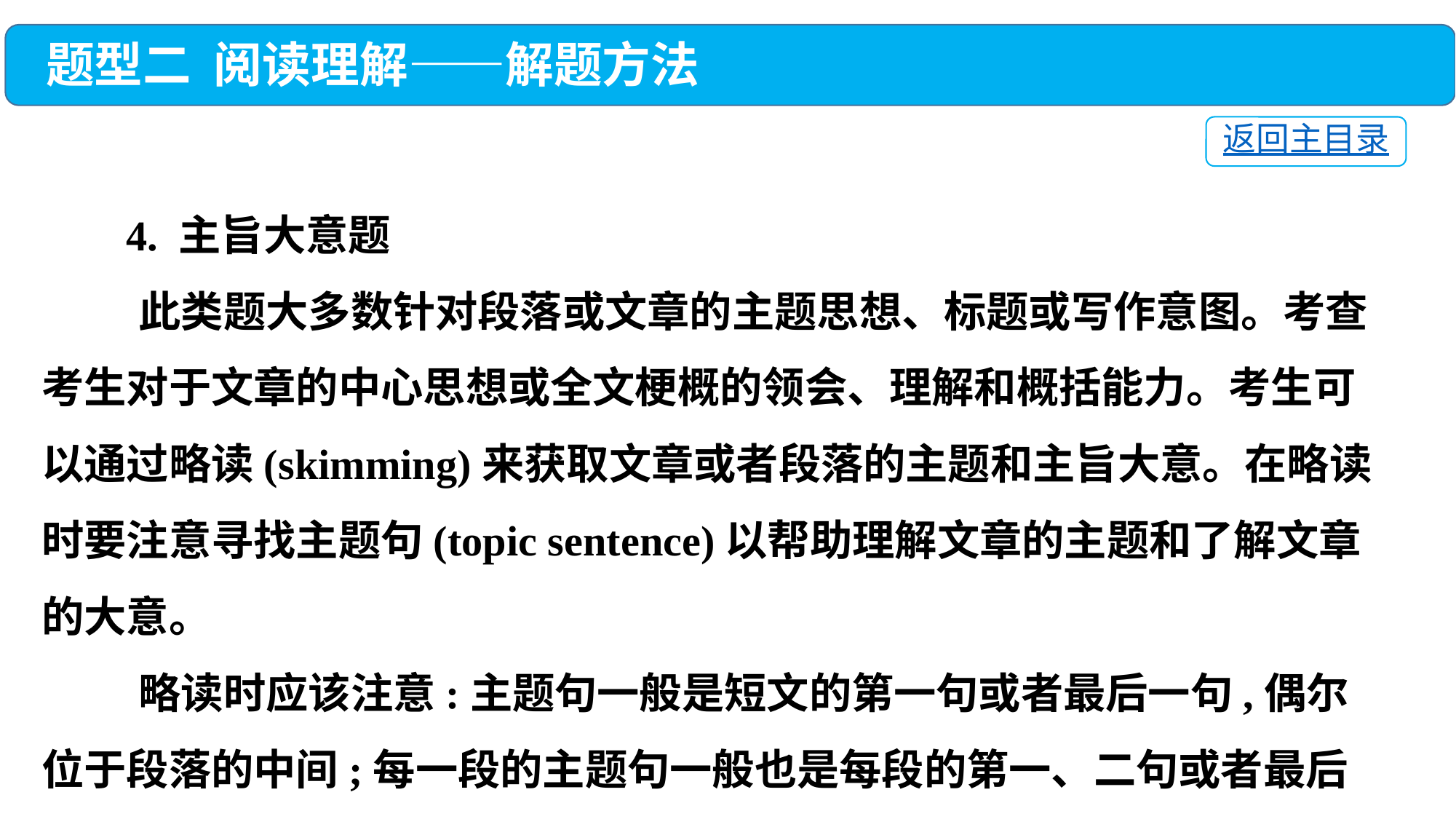

题型二  阅读理解——解题方法
返回主目录
        4. 主旨大意题
         此类题大多数针对段落或文章的主题思想、标题或写作意图。考查考生对于文章的中心思想或全文梗概的领会、理解和概括能力。考生可以通过略读(skimming)来获取文章或者段落的主题和主旨大意。在略读时要注意寻找主题句(topic sentence)以帮助理解文章的主题和了解文章的大意。
         略读时应该注意:主题句一般是短文的第一句或者最后一句,偶尔位于段落的中间;每一段的主题句一般也是每段的第一、二句或者最后一句。